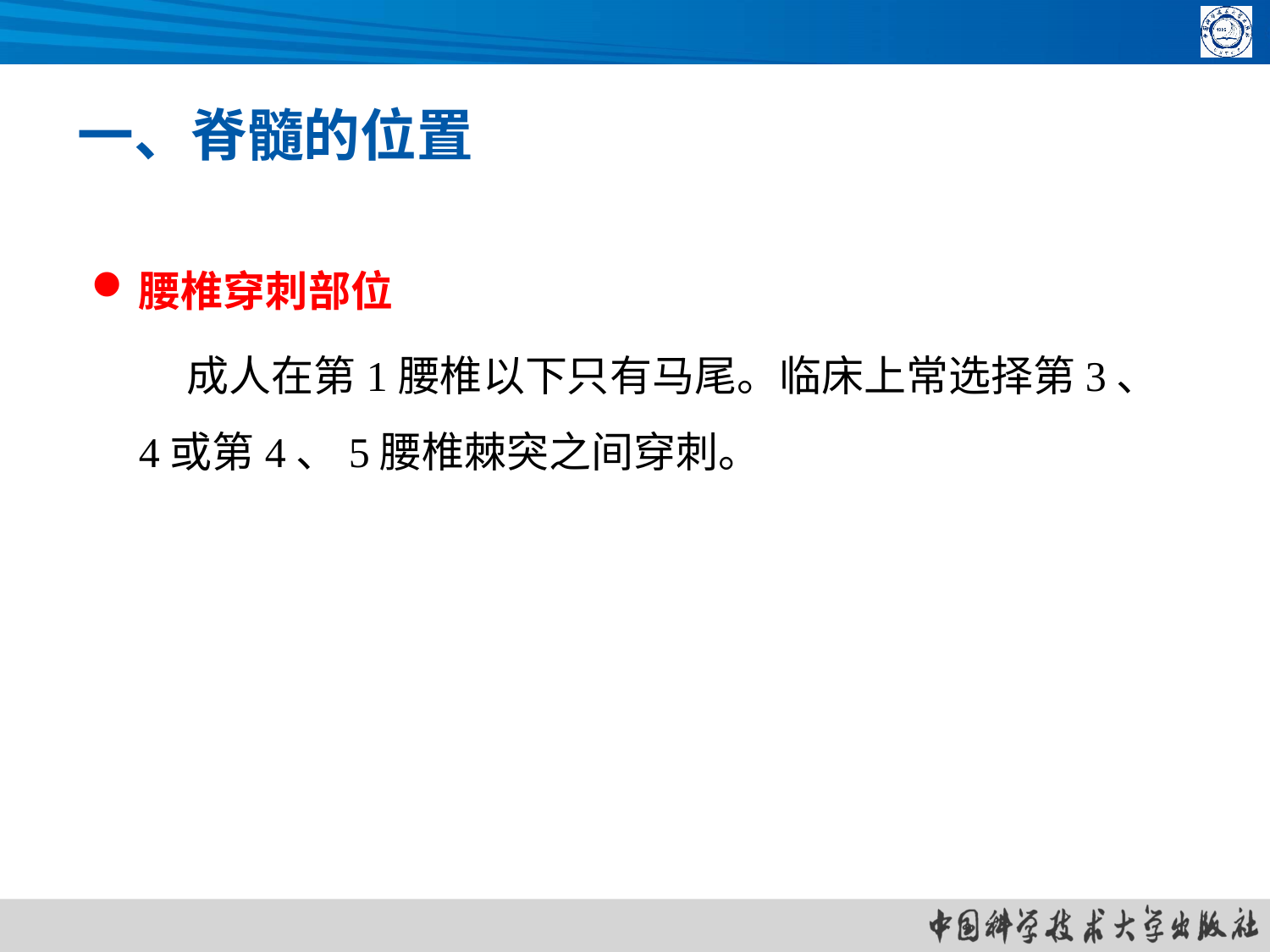

一、脊髓的位置
腰椎穿刺部位
         成人在第1腰椎以下只有马尾。临床上常选择第3、4或第4、5腰椎棘突之间穿刺。